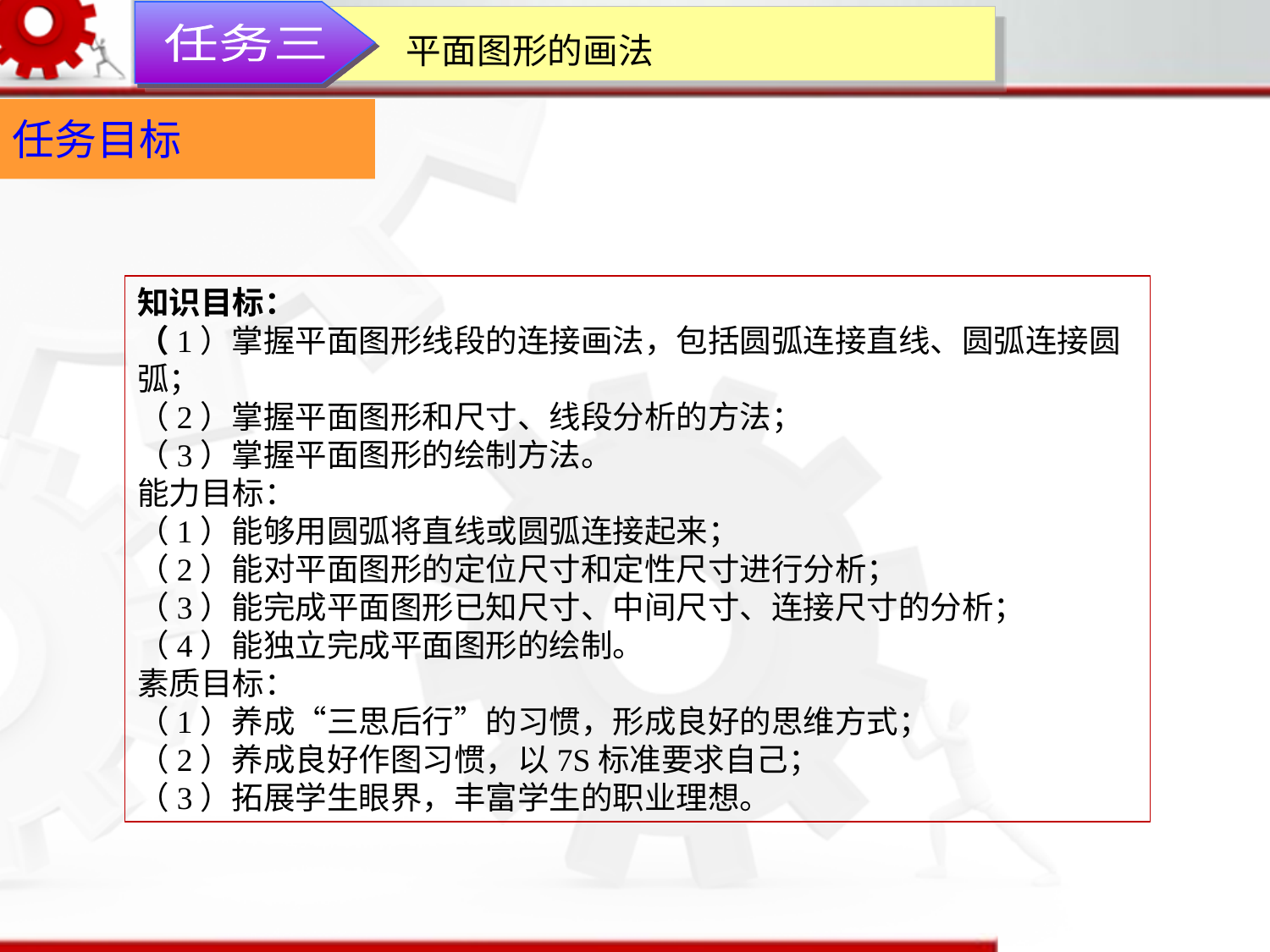

平面图形的画法
任务三
任务目标
知识目标：（1）掌握平面图形线段的连接画法，包括圆弧连接直线、圆弧连接圆弧；（2）掌握平面图形和尺寸、线段分析的方法；（3）掌握平面图形的绘制方法。能力目标：（1）能够用圆弧将直线或圆弧连接起来；（2）能对平面图形的定位尺寸和定性尺寸进行分析；（3）能完成平面图形已知尺寸、中间尺寸、连接尺寸的分析； （4）能独立完成平面图形的绘制。素质目标：（1）养成“三思后行”的习惯，形成良好的思维方式；（2）养成良好作图习惯，以7S标准要求自己；（3）拓展学生眼界，丰富学生的职业理想。